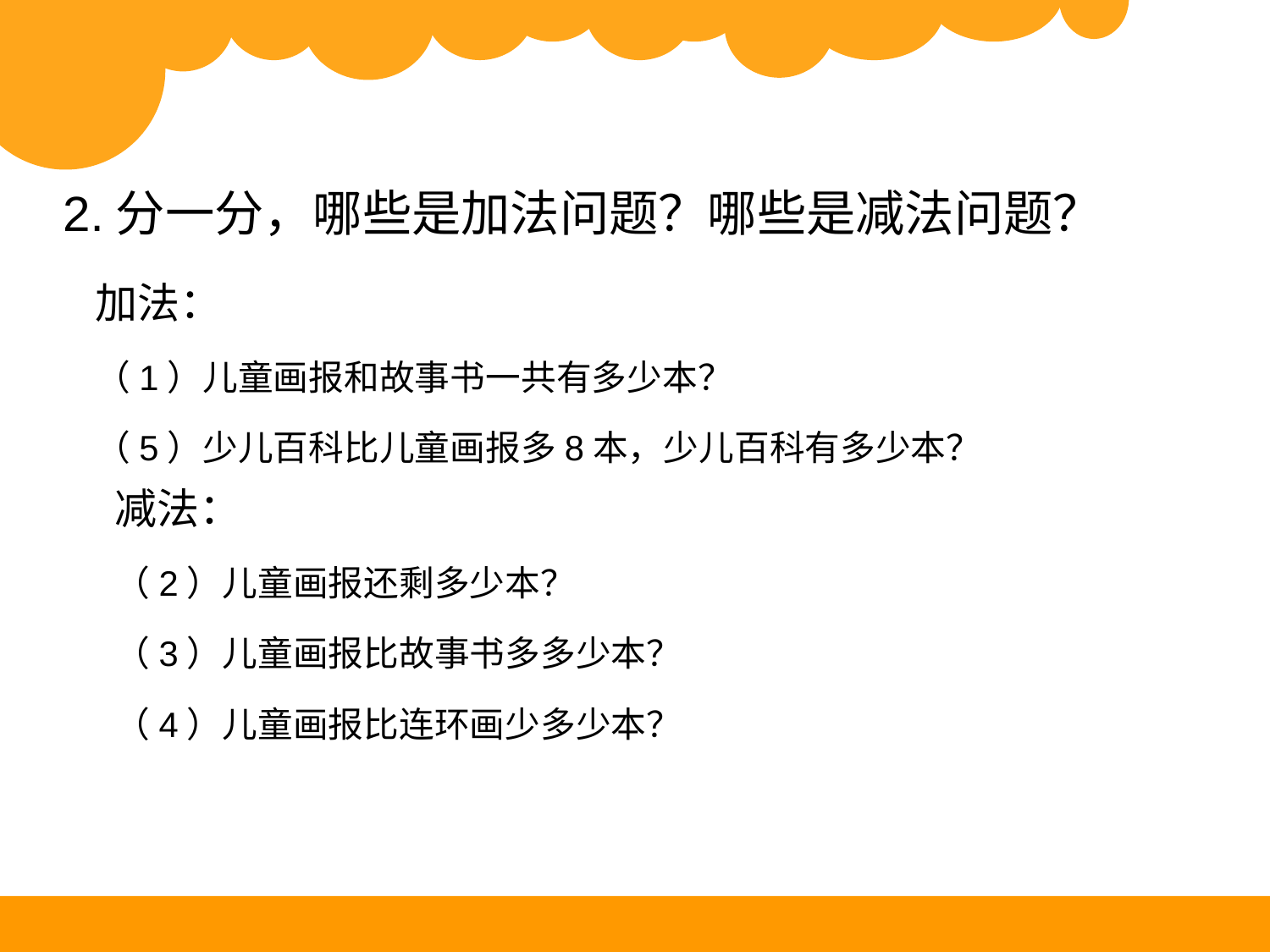

2.分一分，哪些是加法问题？哪些是减法问题？

加法：
（1）儿童画报和故事书一共有多少本？
（5）少儿百科比儿童画报多8本，少儿百科有多少本？
减法：
（2）儿童画报还剩多少本？
（3）儿童画报比故事书多多少本？
（4）儿童画报比连环画少多少本？